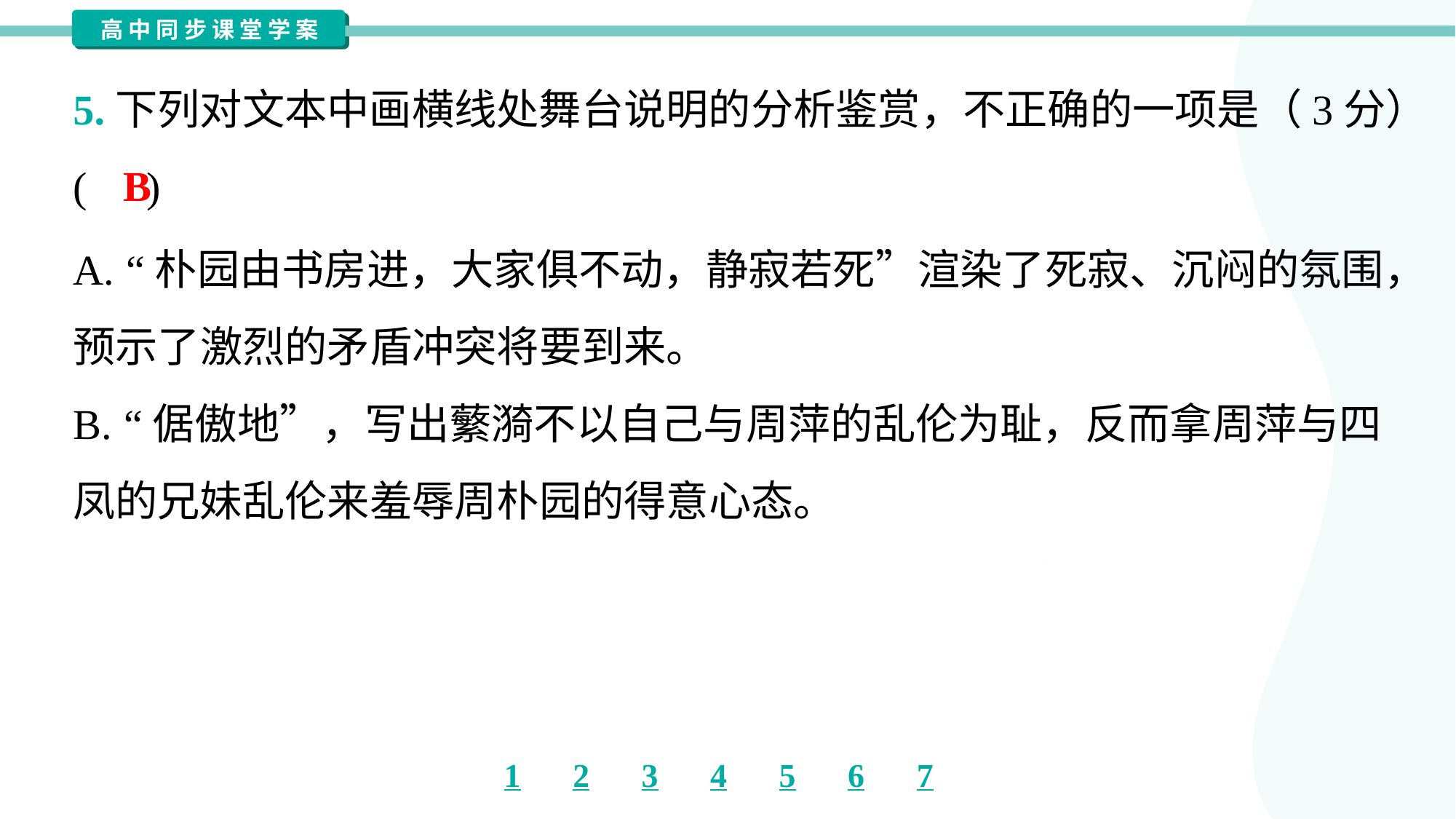

5.下列对文本中画横线处舞台说明的分析鉴赏，不正确的一项是（3分）
(     )
B
A. “朴园由书房进，大家俱不动，静寂若死”渲染了死寂、沉闷的氛围，
预示了激烈的矛盾冲突将要到来。
B. “倨傲地”，写出蘩漪不以自己与周萍的乱伦为耻，反而拿周萍与四
凤的兄妹乱伦来羞辱周朴园的得意心态。